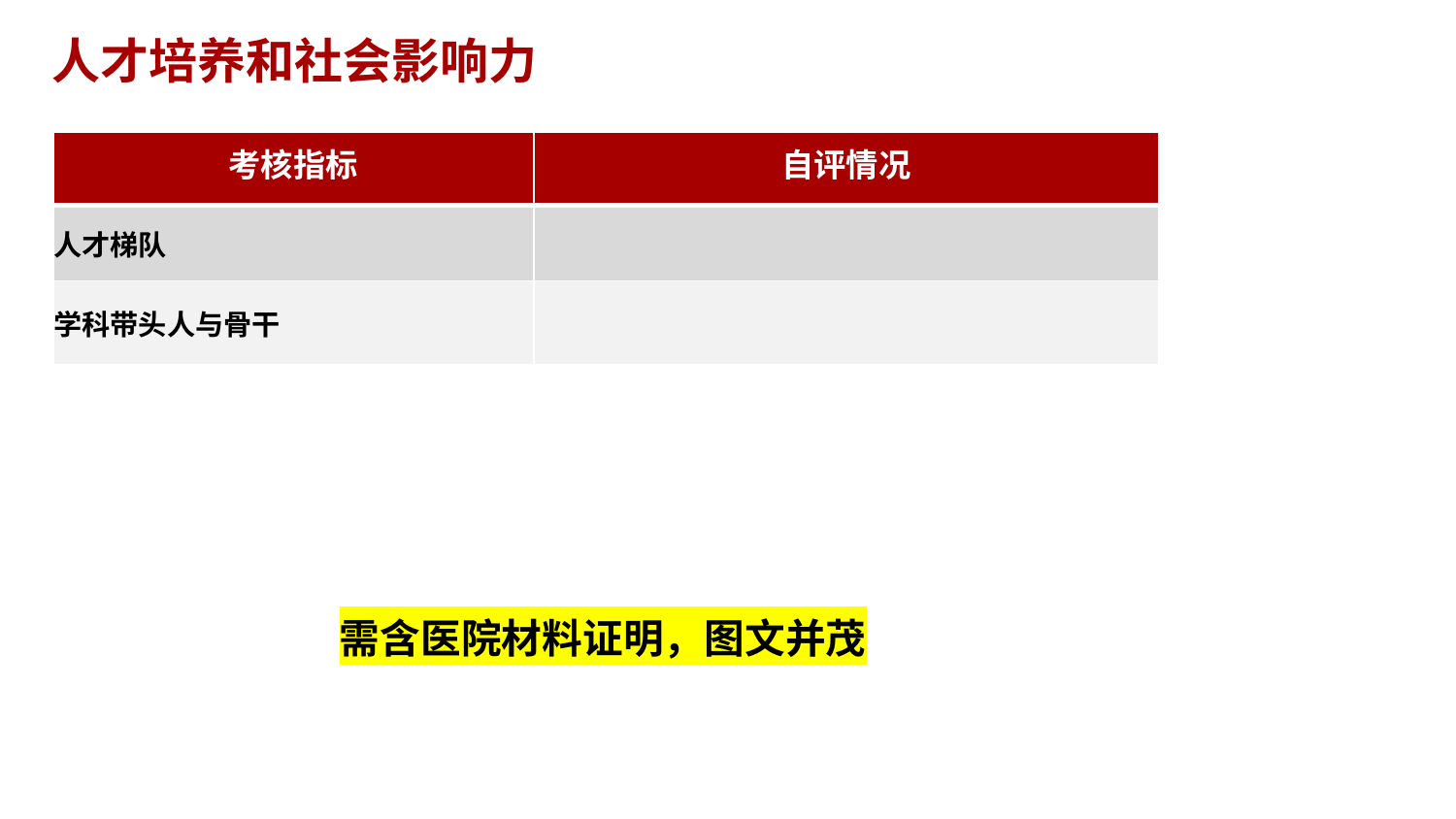

# 人才培养和社会影响力
| 考核指标 | 自评情况 |
| --- | --- |
| 人才梯队 |  |
| 学科带头人与骨干 |  |

需含医院材料证明，图文并茂